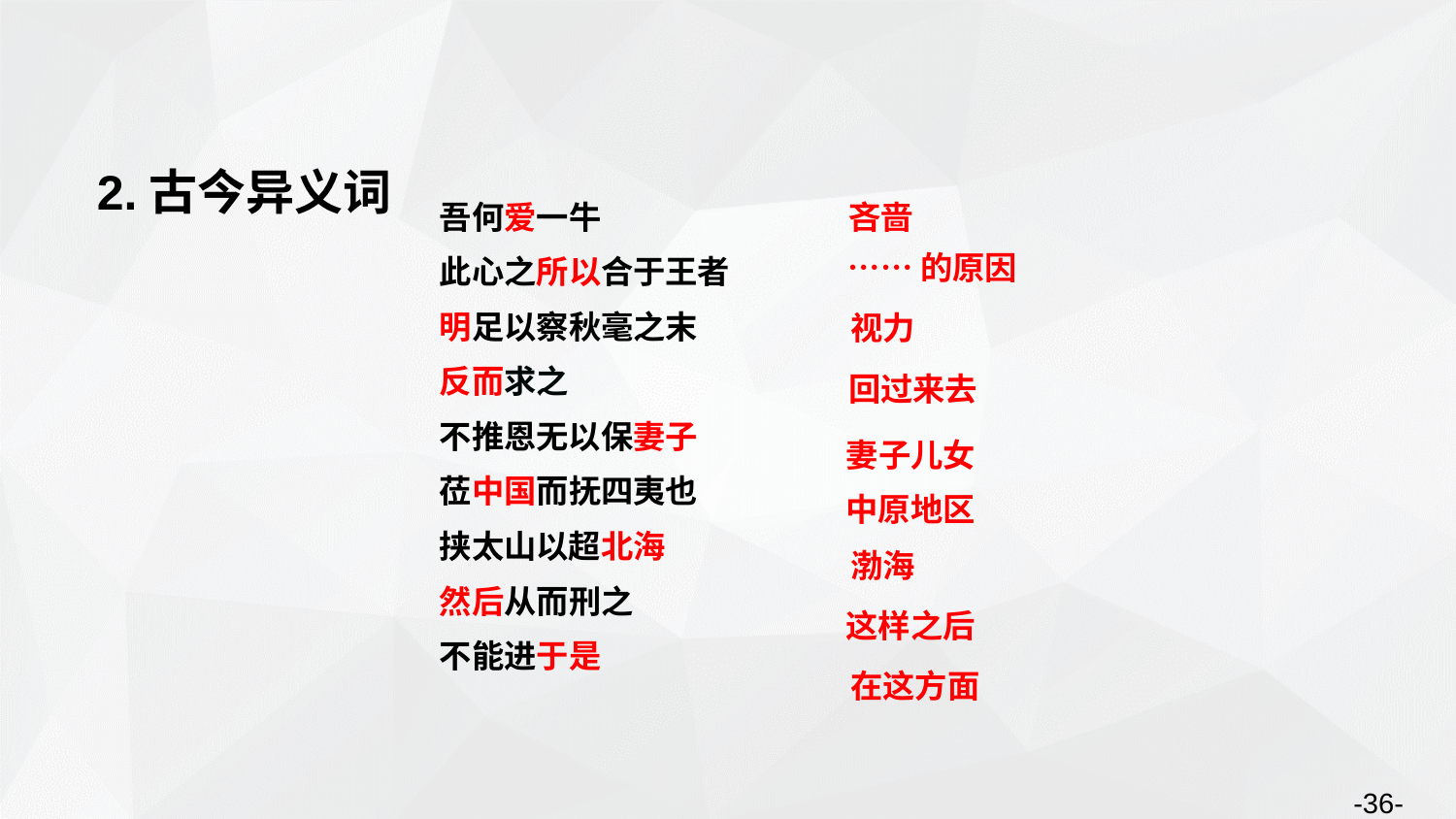

2.古今异义词
吾何爱一牛
此心之所以合于王者
明足以察秋毫之末
反而求之
不推恩无以保妻子
莅中国而抚四夷也
挟太山以超北海
然后从而刑之
不能进于是
吝啬

……的原因
视力
回过来去
妻子儿女
中原地区
渤海
这样之后
在这方面
-36-